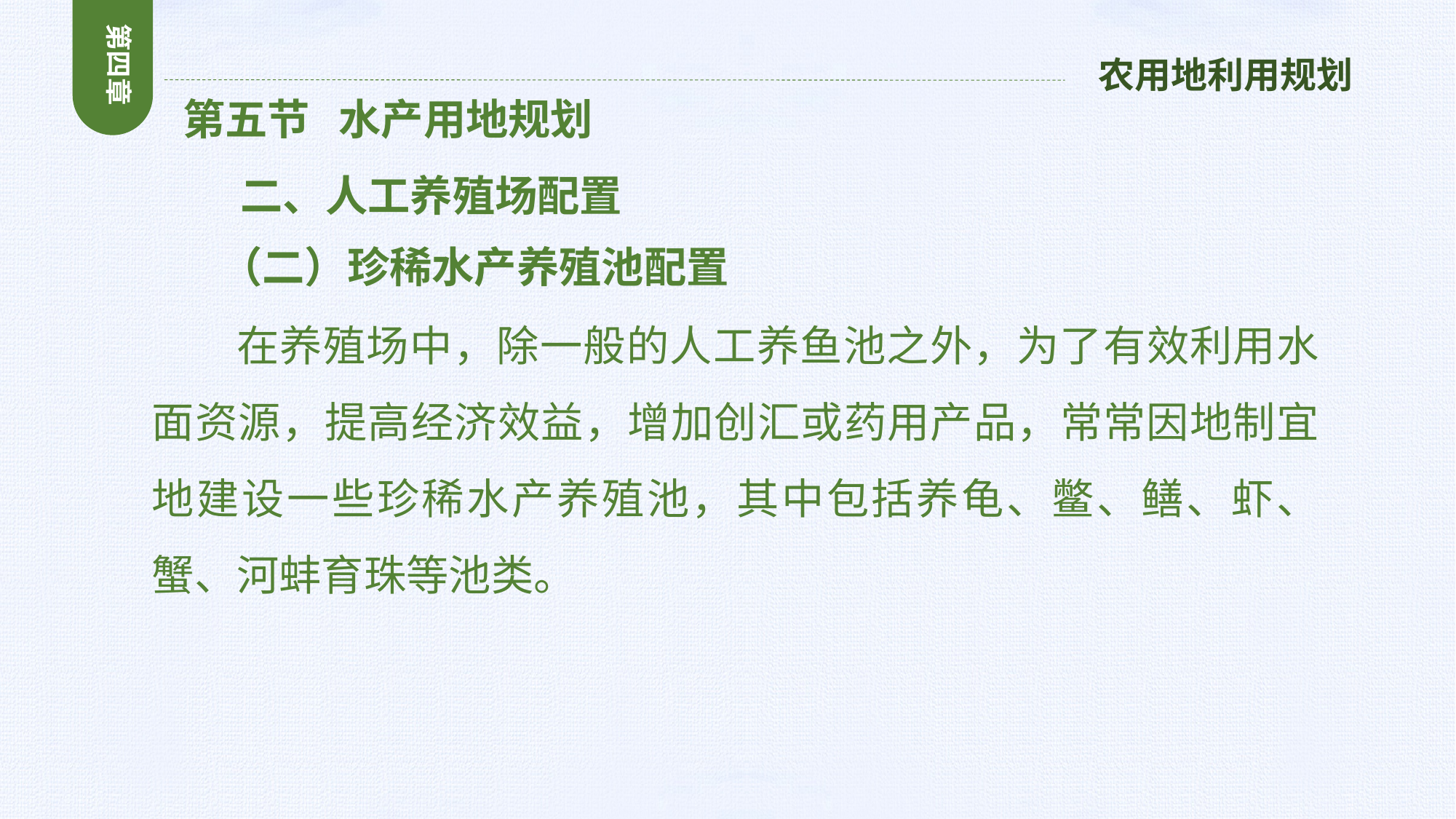

第四章
农用地利用规划
 第五节   水产用地规划
       二、人工养殖场配置

      （二）珍稀水产养殖池配置
         在养殖场中，除一般的人工养鱼池之外，为了有效利用水面资源，提高经济效益，增加创汇或药用产品，常常因地制宜地建设一些珍稀水产养殖池，其中包括养龟、鳖、鳝、虾、蟹、河蚌育珠等池类。